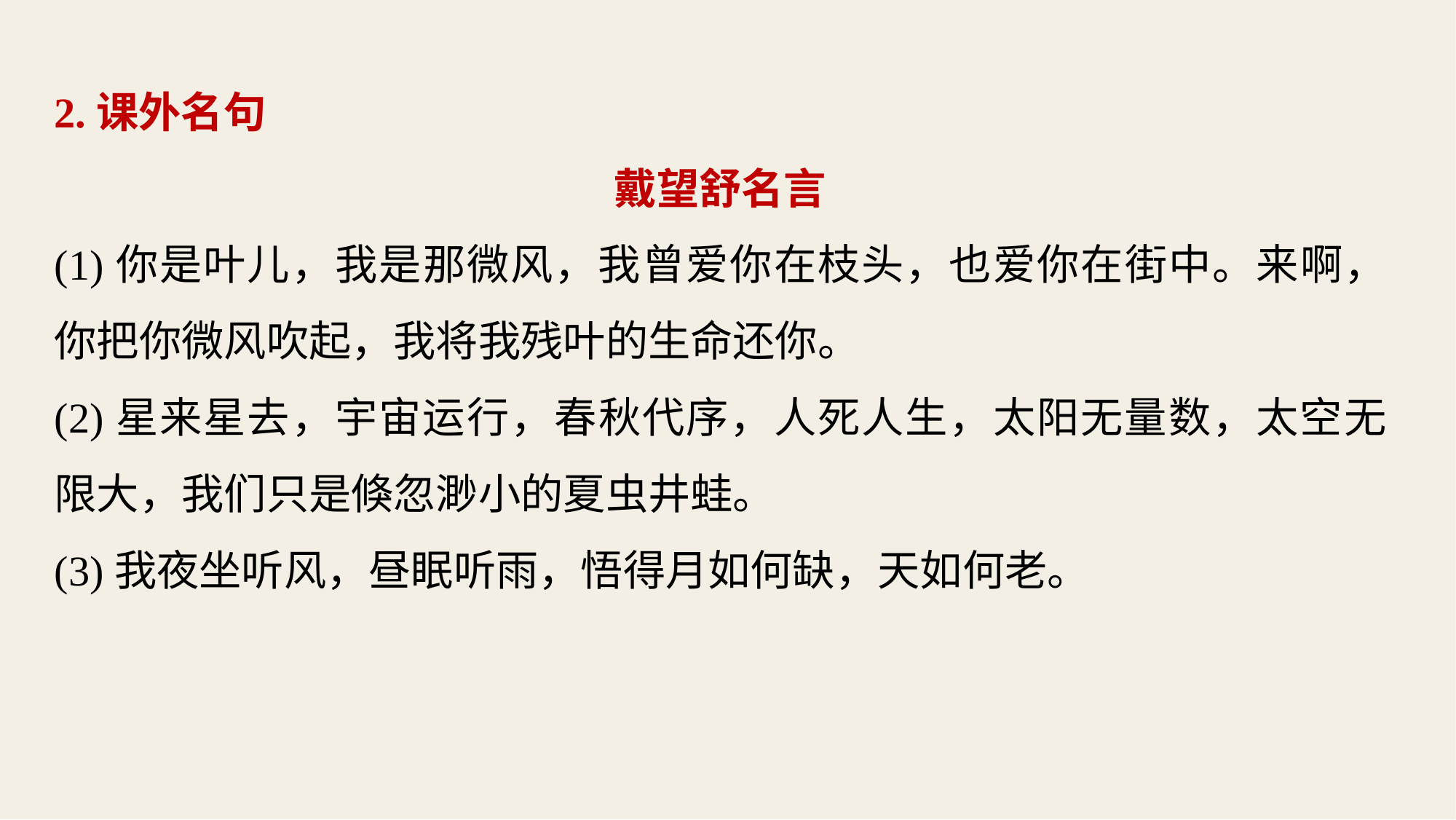

2.课外名句
戴望舒名言
(1)你是叶儿，我是那微风，我曾爱你在枝头，也爱你在街中。来啊，你把你微风吹起，我将我残叶的生命还你。
(2)星来星去，宇宙运行，春秋代序，人死人生，太阳无量数，太空无限大，我们只是倏忽渺小的夏虫井蛙。
(3)我夜坐听风，昼眠听雨，悟得月如何缺，天如何老。